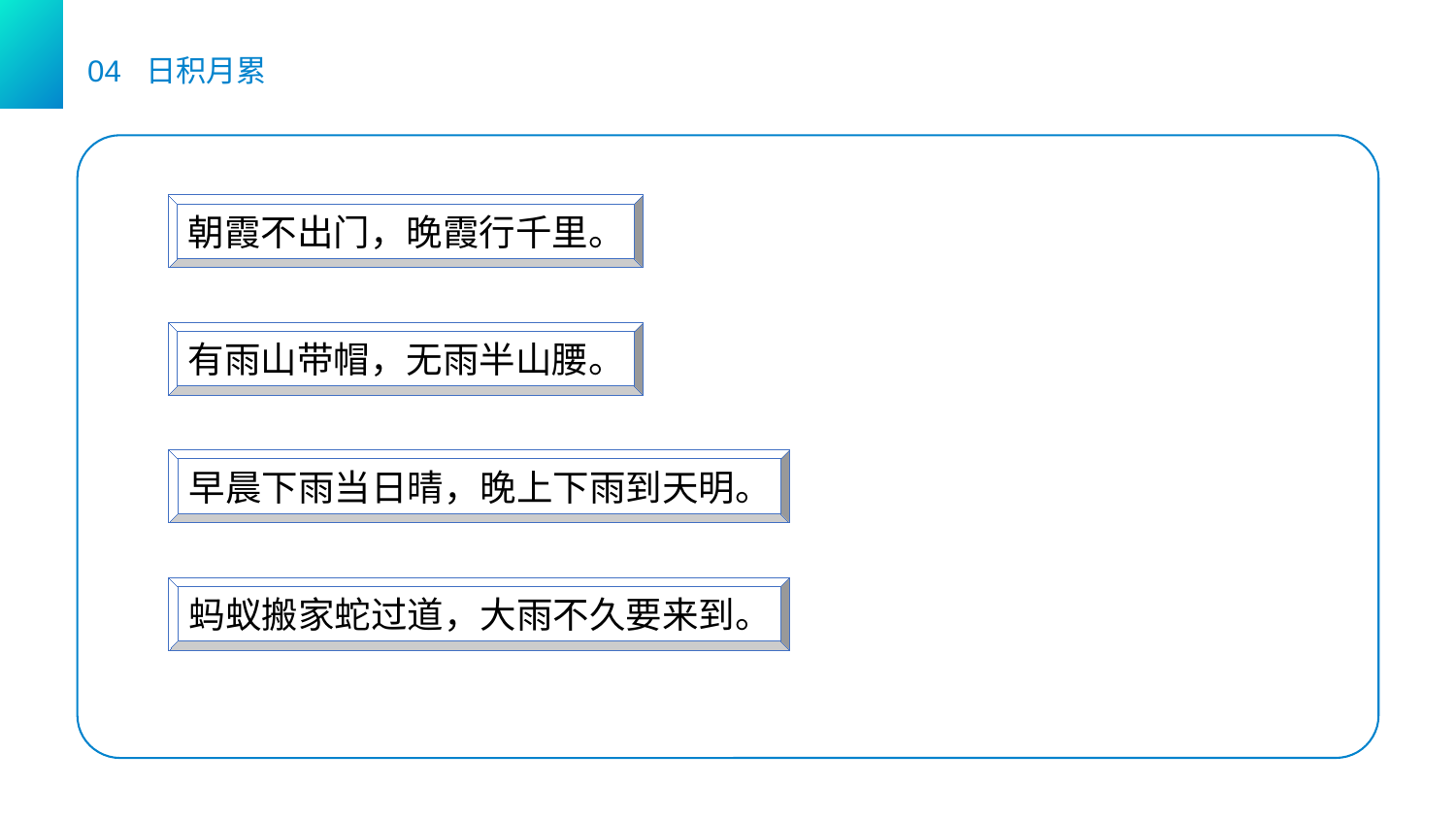

04  日积月累

朝霞不出门，晚霞行千里。
有雨山带帽，无雨半山腰。
早晨下雨当日晴，晚上下雨到天明。
蚂蚁搬家蛇过道，大雨不久要来到。